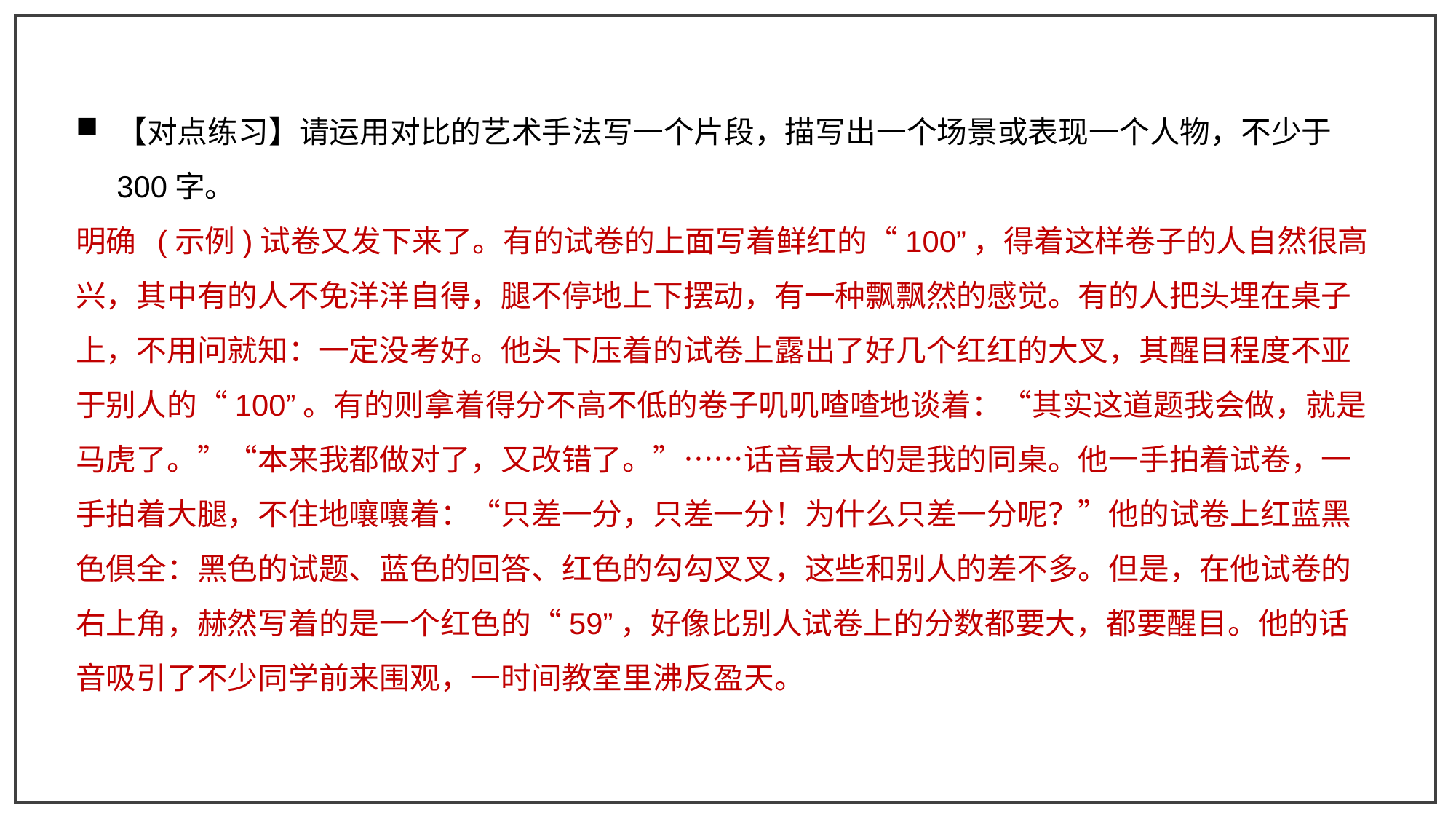

【对点练习】请运用对比的艺术手法写一个片段，描写出一个场景或表现一个人物，不少于300字。
明确  (示例)试卷又发下来了。有的试卷的上面写着鲜红的“100”，得着这样卷子的人自然很高兴，其中有的人不免洋洋自得，腿不停地上下摆动，有一种飘飘然的感觉。有的人把头埋在桌子上，不用问就知：一定没考好。他头下压着的试卷上露出了好几个红红的大叉，其醒目程度不亚于别人的“100”。有的则拿着得分不高不低的卷子叽叽喳喳地谈着：“其实这道题我会做，就是马虎了。”“本来我都做对了，又改错了。”……话音最大的是我的同桌。他一手拍着试卷，一手拍着大腿，不住地嚷嚷着：“只差一分，只差一分！为什么只差一分呢？”他的试卷上红蓝黑色俱全：黑色的试题、蓝色的回答、红色的勾勾叉叉，这些和别人的差不多。但是，在他试卷的右上角，赫然写着的是一个红色的“59”，好像比别人试卷上的分数都要大，都要醒目。他的话音吸引了不少同学前来围观，一时间教室里沸反盈天。